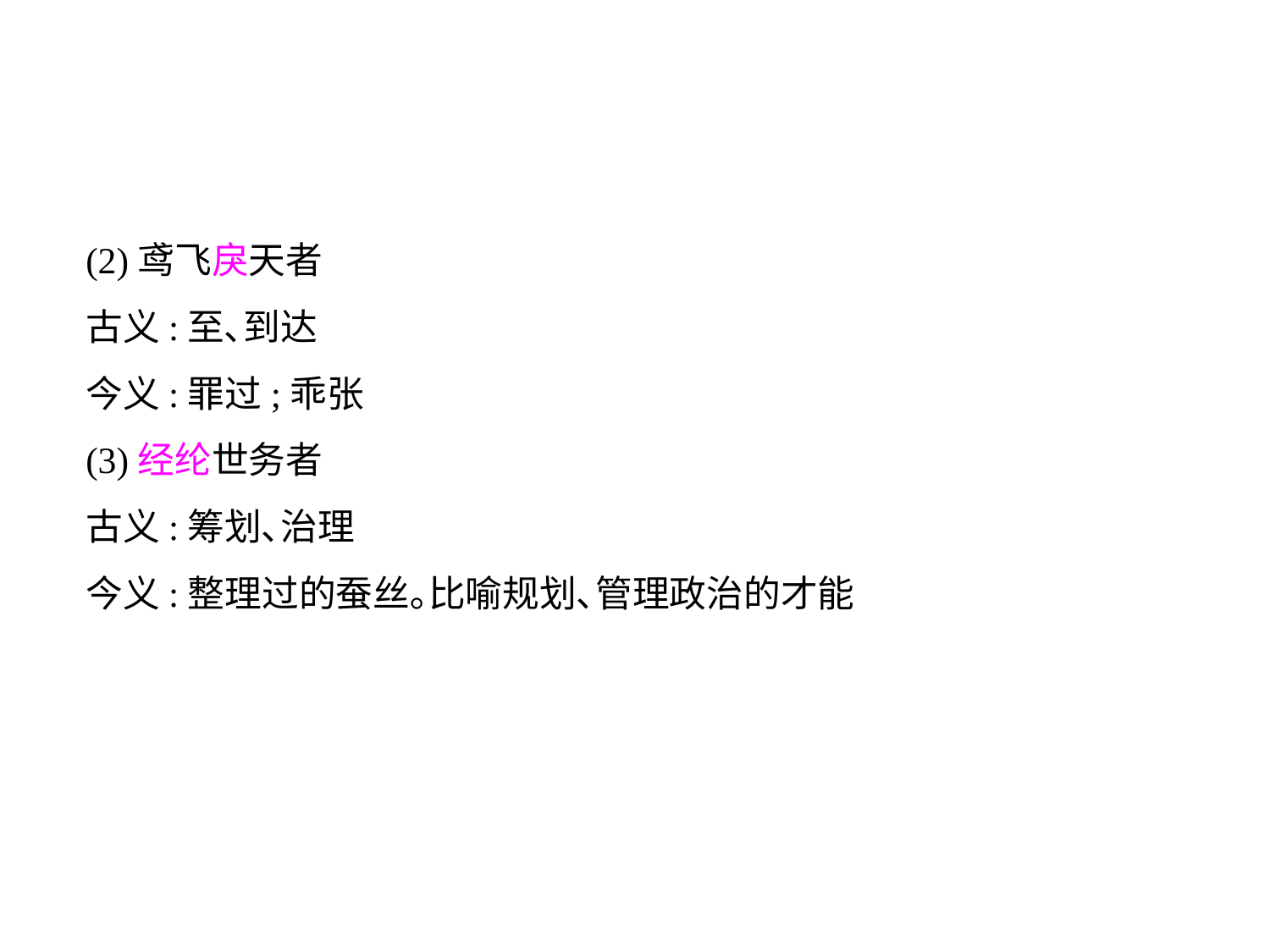

(2)鸢飞戾天者
古义:至､到达
今义:罪过;乖张
(3)经纶世务者
古义:筹划､治理
今义:整理过的蚕丝｡比喻规划､管理政治的才能